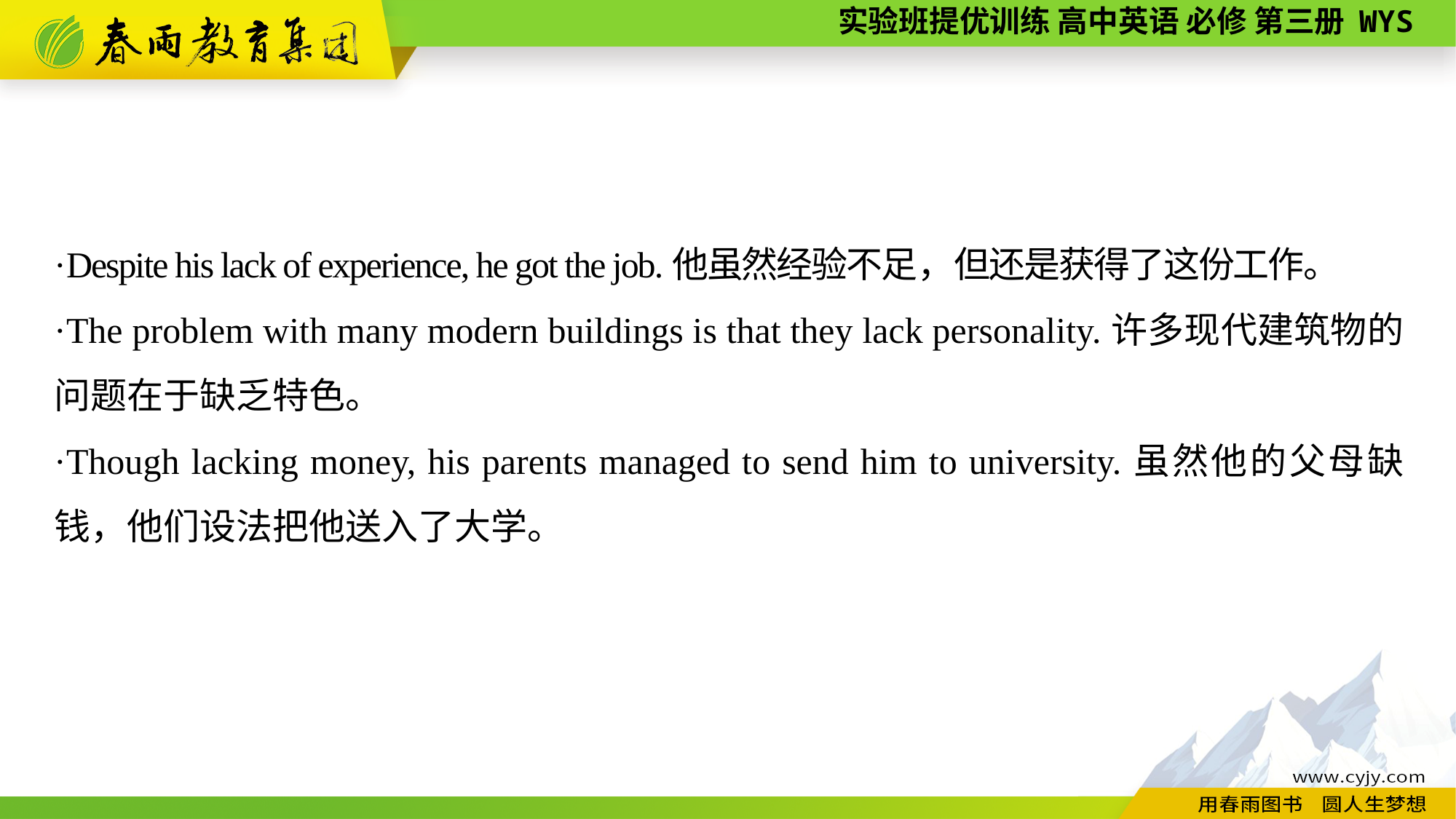

·Despite his lack of experience, he got the job.他虽然经验不足，但还是获得了这份工作。
·The problem with many modern buildings is that they lack personality.许多现代建筑物的问题在于缺乏特色。
·Though lacking money, his parents managed to send him to university.虽然他的父母缺钱，他们设法把他送入了大学。